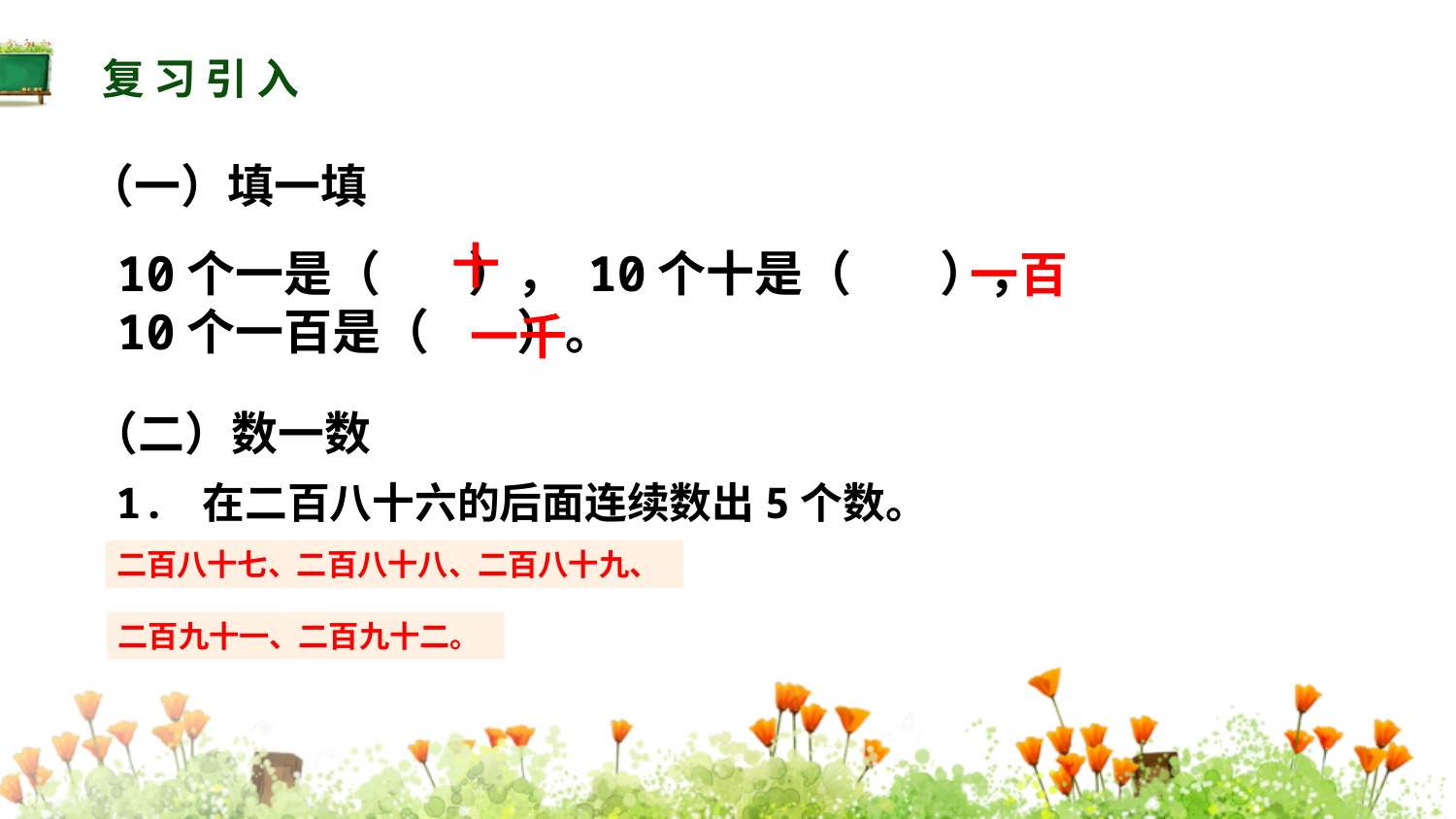

复习引入
（一）填一填
十
10个一是（        ）， 10个十是（        ），
10个一百是（        ）。
一百
一千
（二）数一数
1. 在二百八十六的后面连续数出5个数。
二百八十七、
二百八十八、
二百八十九、
二百九十一、
二百九十二。